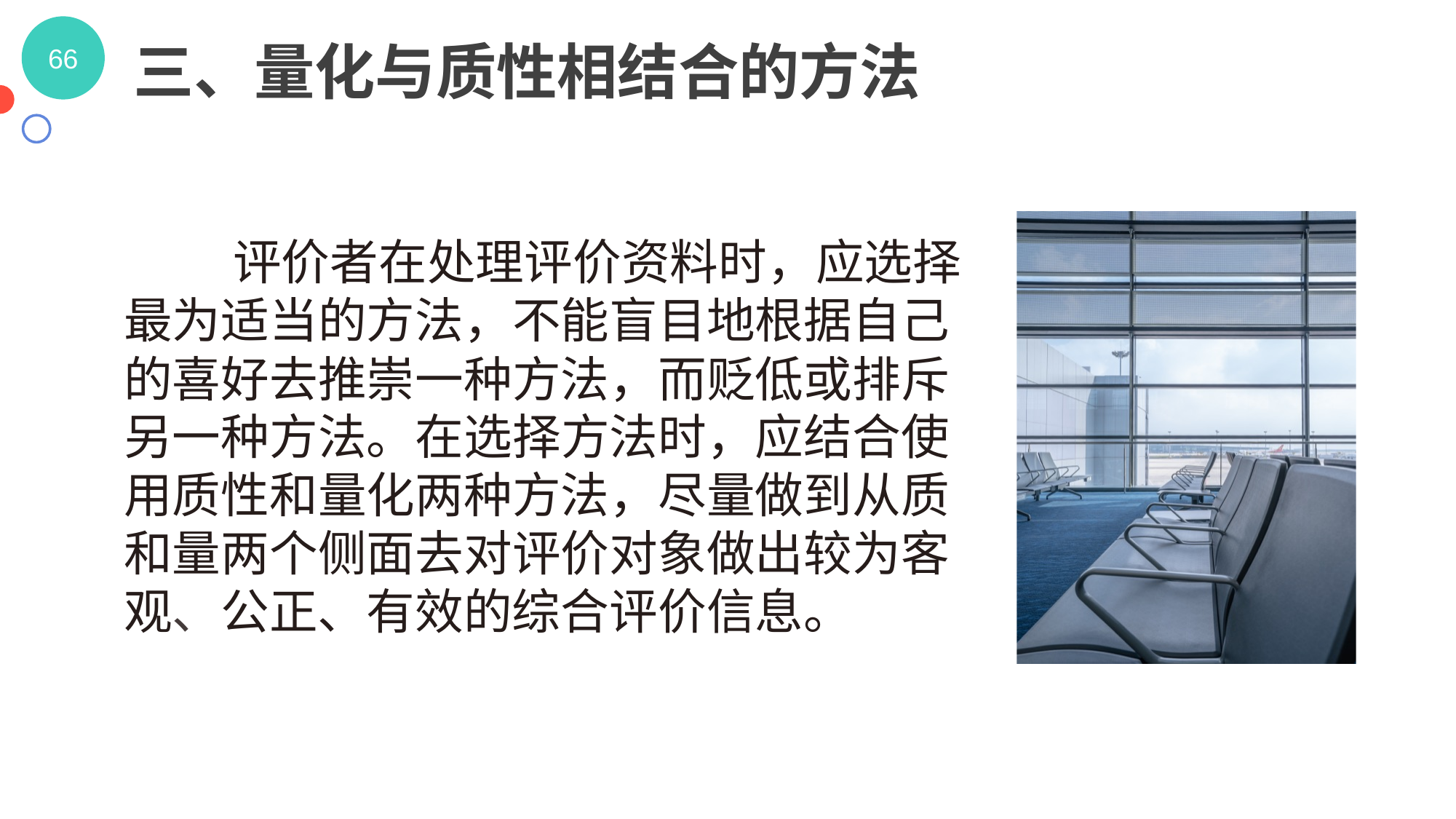

三、量化与质性相结合的方法

	评价者在处理评价资料时，应选择最为适当的方法，不能盲目地根据自己的喜好去推崇一种方法，而贬低或排斥另一种方法。在选择方法时，应结合使用质性和量化两种方法，尽量做到从质和量两个侧面去对评价对象做出较为客观、公正、有效的综合评价信息。